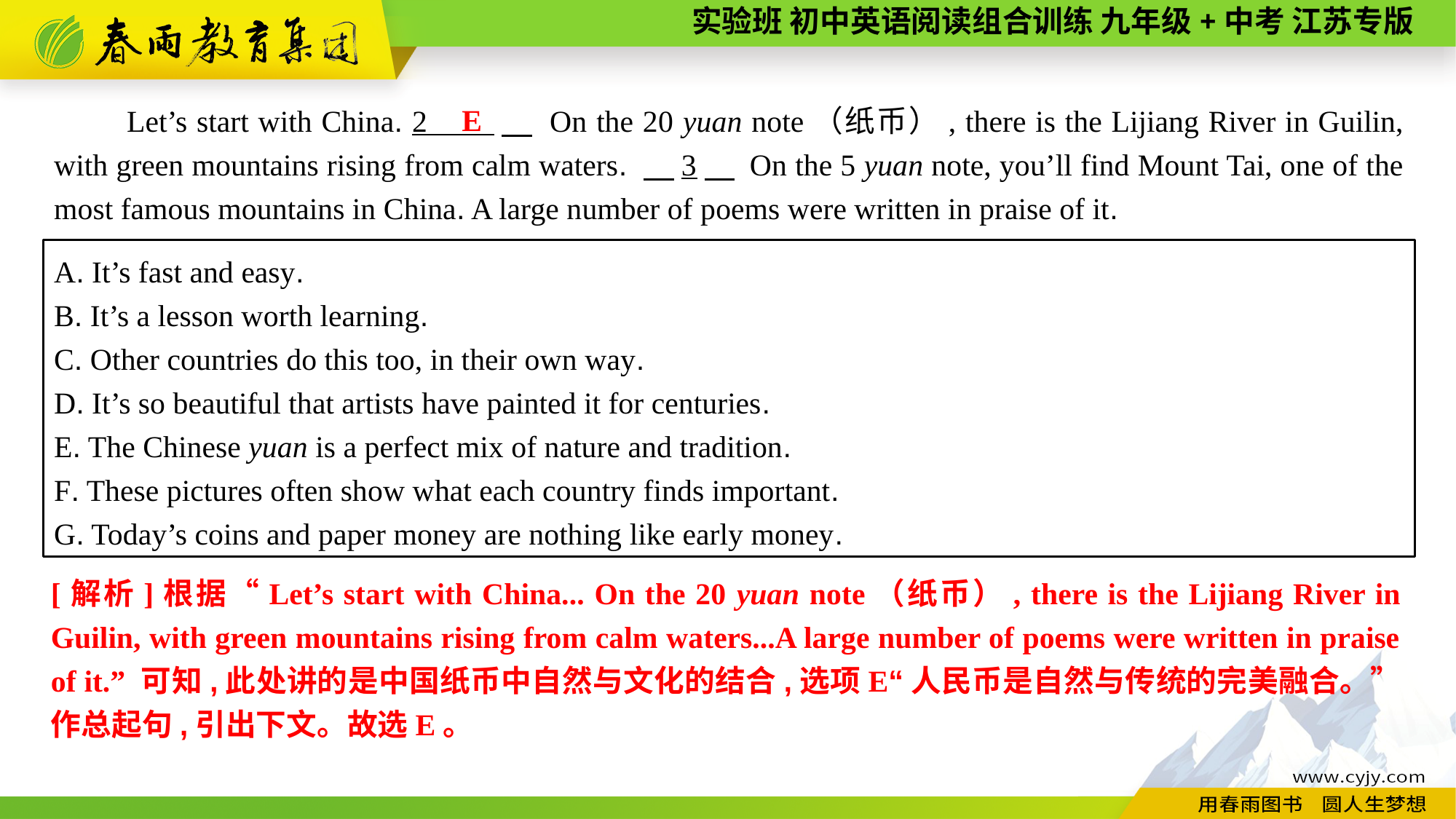

E
Let’s start with China. 2       　 On the 20 yuan note（纸币）, there is the Lijiang River in Guilin, with green mountains rising from calm waters. 　3　 On the 5 yuan note, you’ll find Mount Tai, one of the most famous mountains in China. A large number of poems were written in praise of it.
A. It’s fast and easy.
B. It’s a lesson worth learning.
C. Other countries do this too, in their own way.
D. It’s so beautiful that artists have painted it for centuries.
E. The Chinese yuan is a perfect mix of nature and tradition.
F. These pictures often show what each country finds important.
G. Today’s coins and paper money are nothing like early money.
[解析]根据“Let’s start with China... On the 20 yuan note（纸币）, there is the Lijiang River in Guilin, with green mountains rising from calm waters...A large number of poems were written in praise of it.” 可知,此处讲的是中国纸币中自然与文化的结合,选项E“人民币是自然与传统的完美融合。”作总起句,引出下文。故选E。